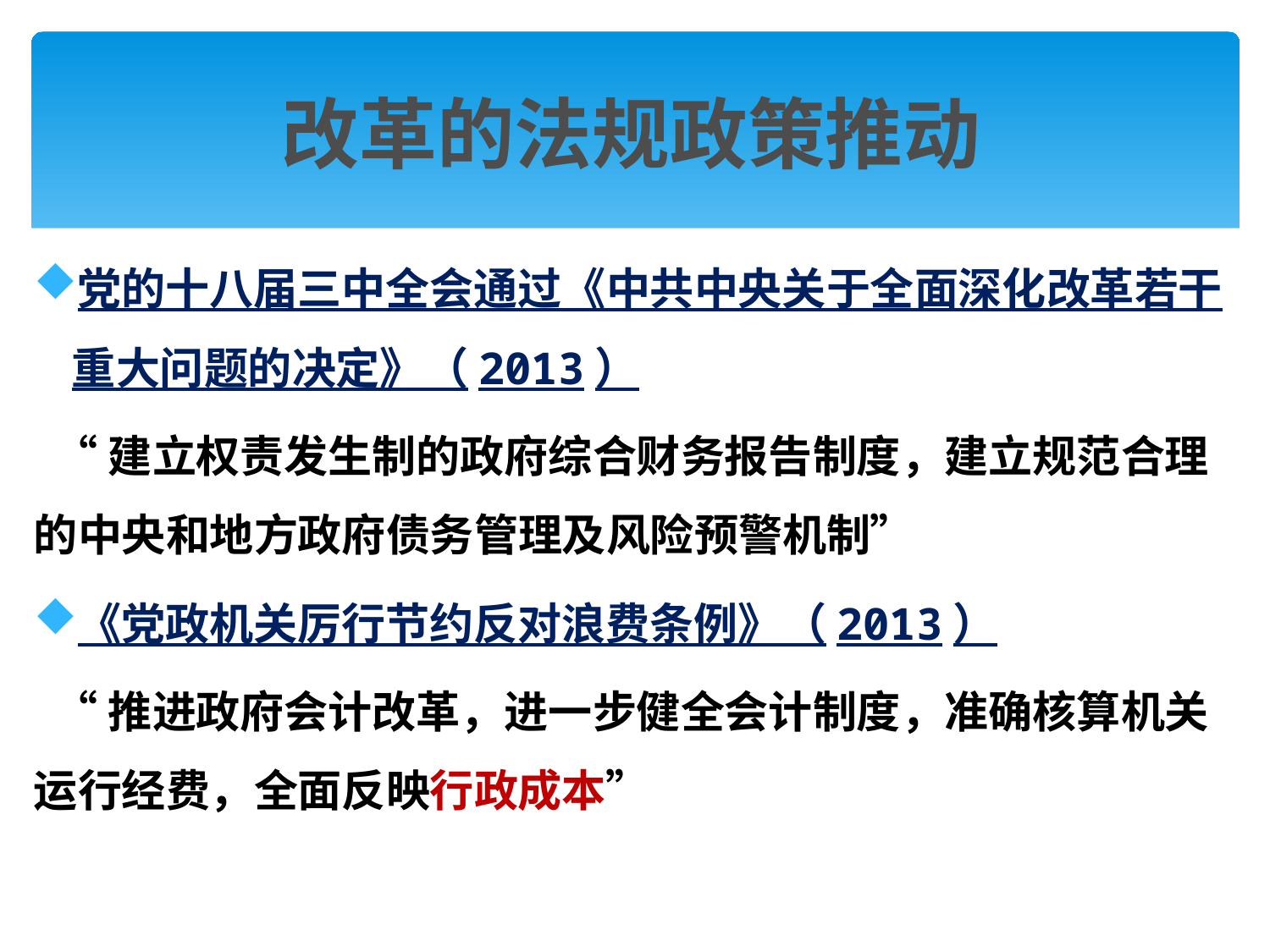

# 改革的法规政策推动
党的十八届三中全会通过《中共中央关于全面深化改革若干重大问题的决定》（2013）
  “建立权责发生制的政府综合财务报告制度，建立规范合理的中央和地方政府债务管理及风险预警机制”
《党政机关厉行节约反对浪费条例》（2013）
  “推进政府会计改革，进一步健全会计制度，准确核算机关运行经费，全面反映行政成本”